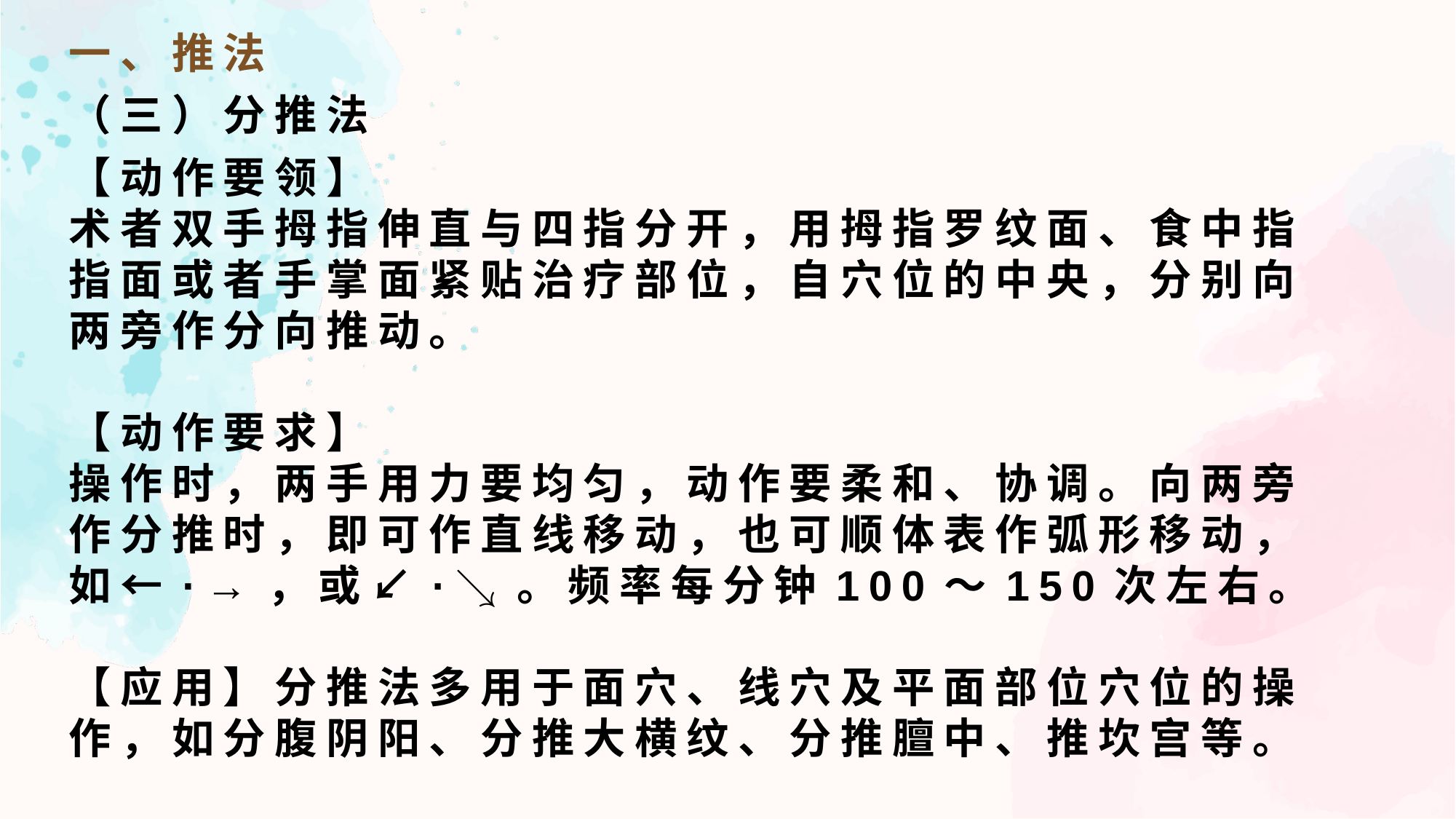

一、推法
（三）分推法
【动作要领】
术者双手拇指伸直与四指分开，用拇指罗纹面、食中指指面或者手掌面紧贴治疗部位，自穴位的中央，分别向两旁作分向推动。

【动作要求】
操作时，两手用力要均匀，动作要柔和、协调。向两旁作分推时，即可作直线移动，也可顺体表作弧形移动，如←·→，或↙·↘。频率每分钟100～150次左右。

【应用】分推法多用于面穴、线穴及平面部位穴位的操作，如分腹阴阳、分推大横纹、分推膻中、推坎宫等。